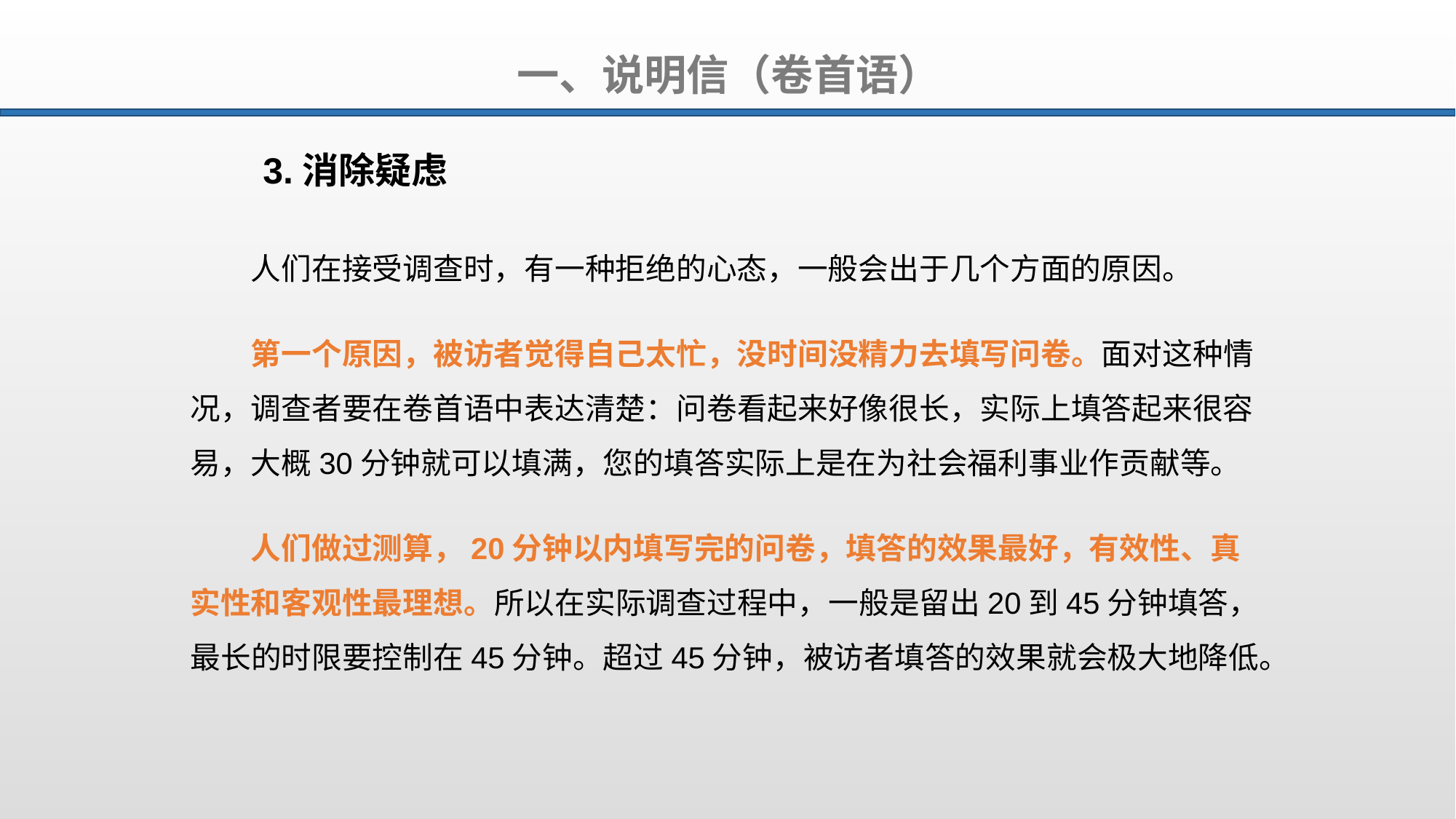

一、说明信（卷首语）

3.消除疑虑
人们在接受调查时，有一种拒绝的心态，一般会出于几个方面的原因。
第一个原因，被访者觉得自己太忙，没时间没精力去填写问卷。面对这种情况，调查者要在卷首语中表达清楚：问卷看起来好像很长，实际上填答起来很容易，大概30分钟就可以填满，您的填答实际上是在为社会福利事业作贡献等。
人们做过测算，20分钟以内填写完的问卷，填答的效果最好，有效性、真实性和客观性最理想。所以在实际调查过程中，一般是留出20到45分钟填答，最长的时限要控制在45分钟。超过45分钟，被访者填答的效果就会极大地降低。